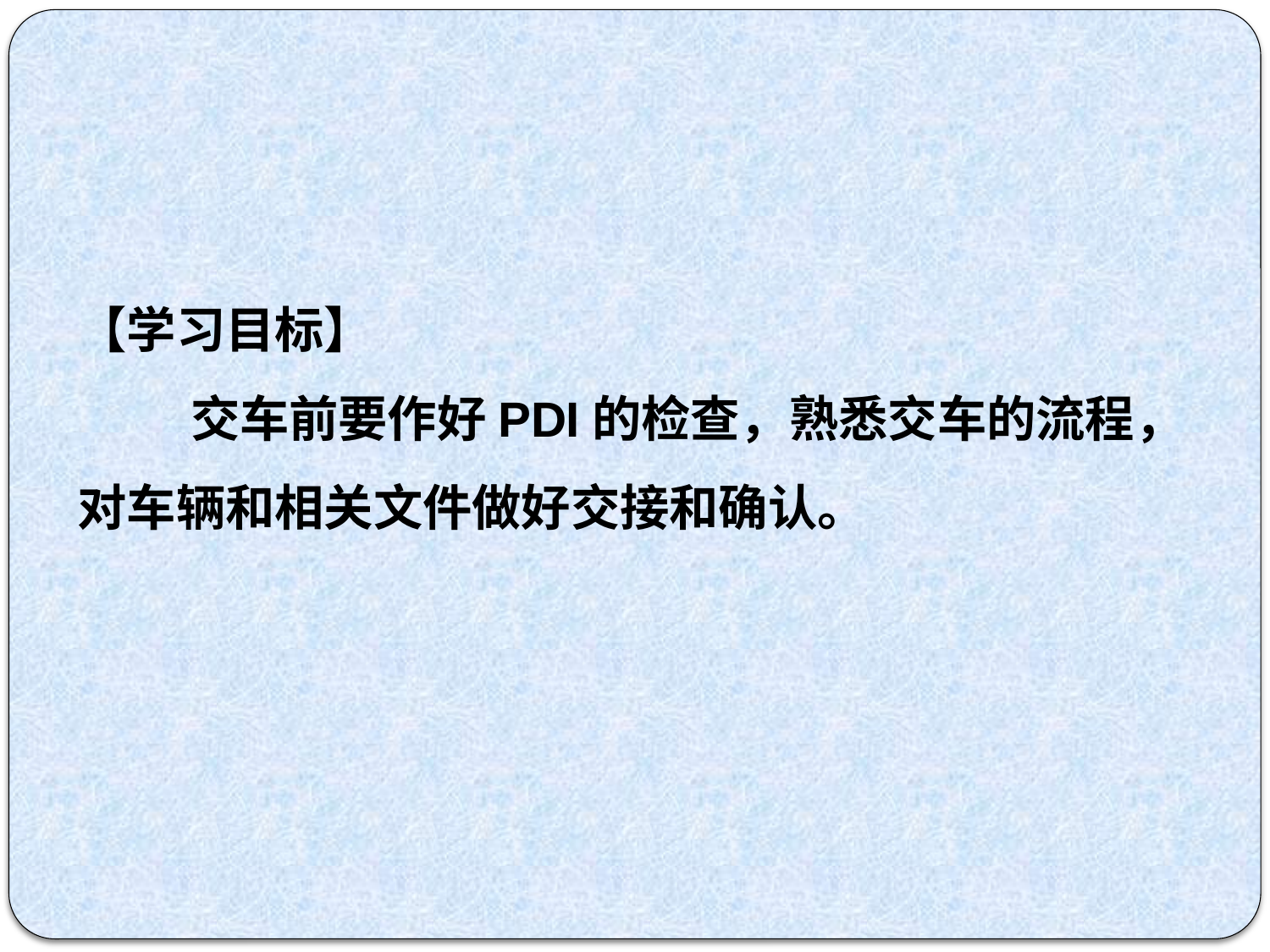

【学习目标】
         交车前要作好PDI的检查，熟悉交车的流程，对车辆和相关文件做好交接和确认。